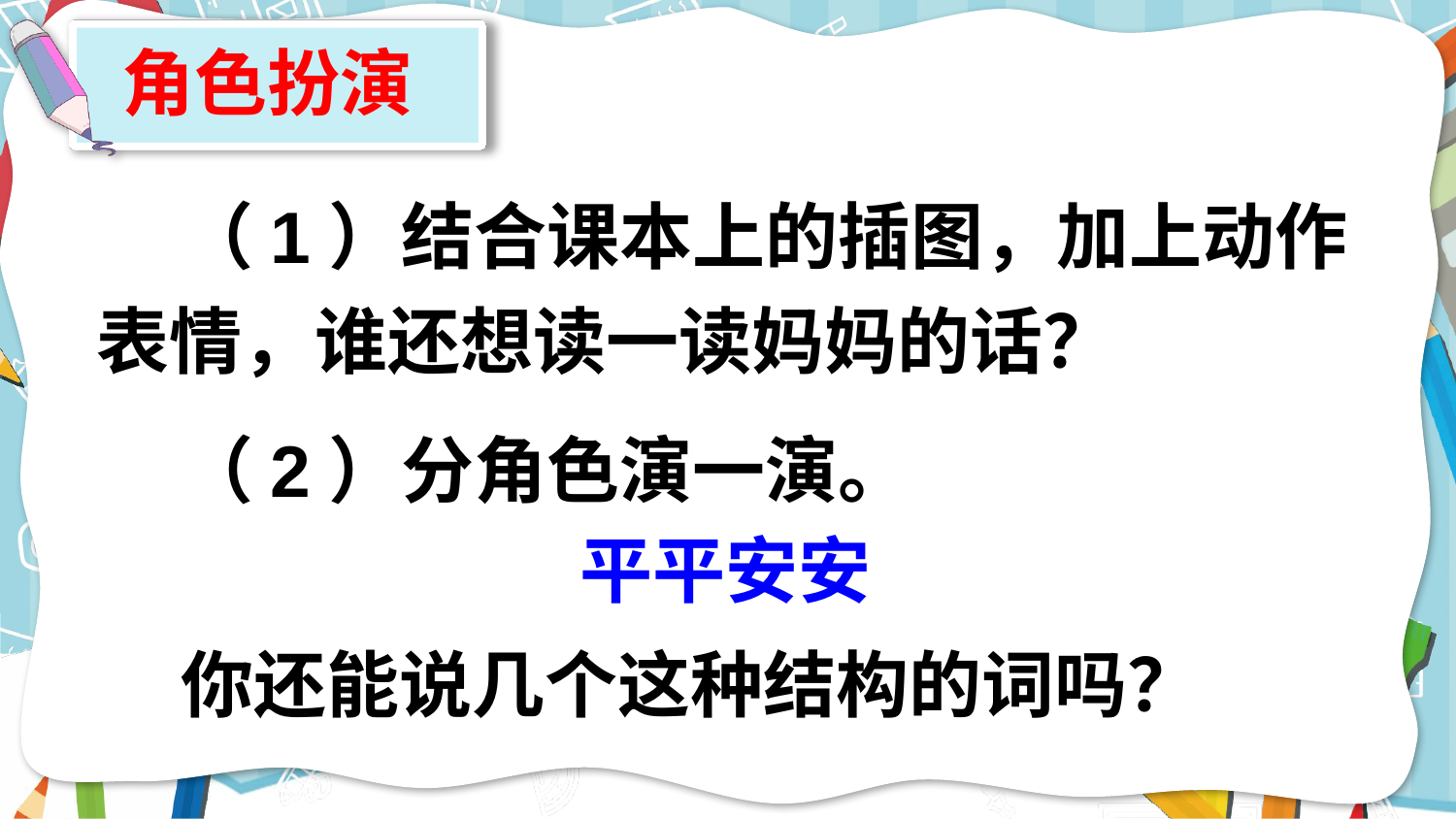

角色扮演
    （1）结合课本上的插图，加上动作表情，谁还想读一读妈妈的话？
    （2）分角色演一演。
平平安安
    你还能说几个这种结构的词吗？